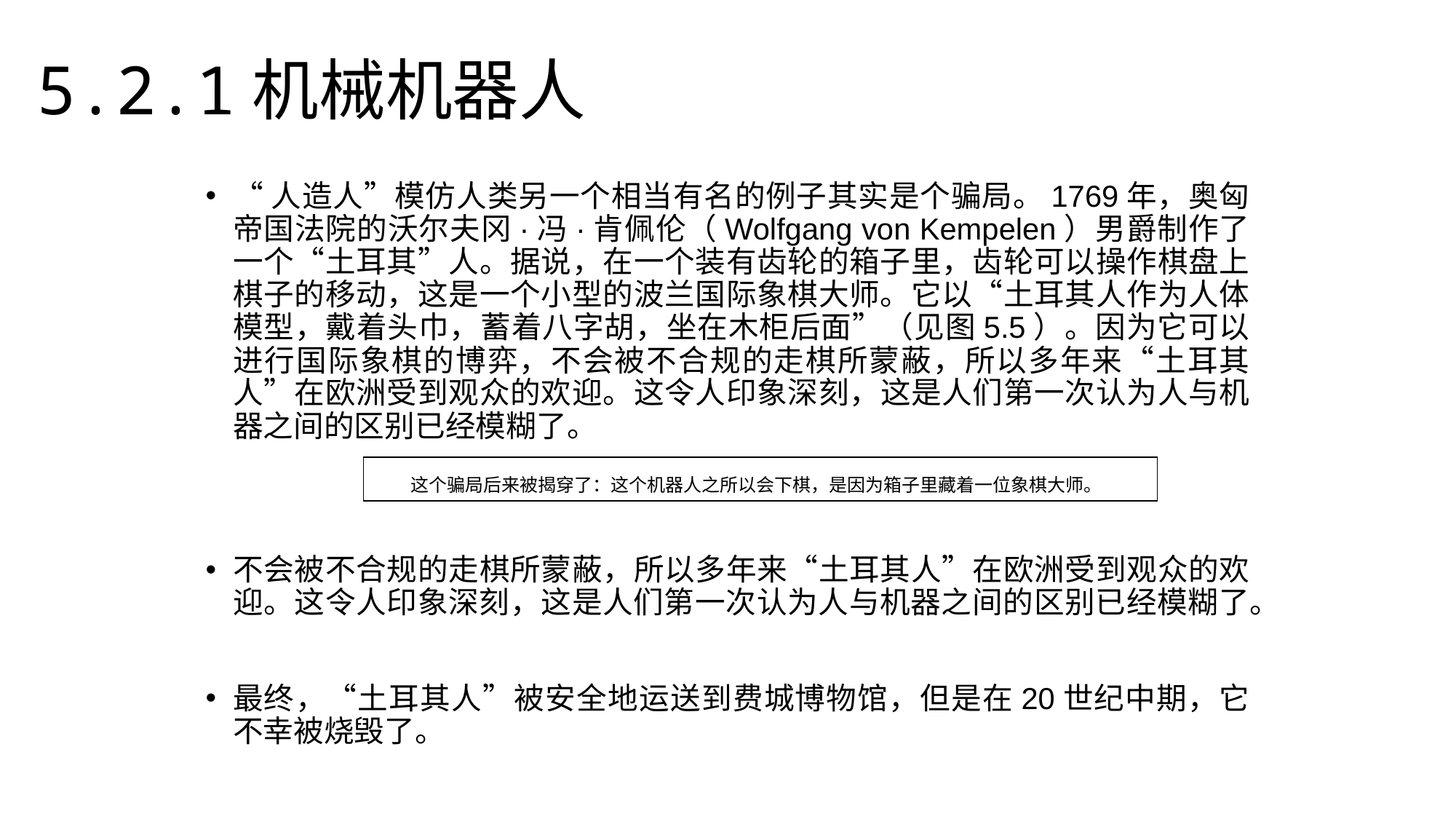

5.2.1机械机器人
“人造人”模仿人类另一个相当有名的例子其实是个骗局。1769年，奥匈帝国法院的沃尔夫冈·冯·肯佩伦（Wolfgang von Kempelen）男爵制作了一个“土耳其”人。据说，在一个装有齿轮的箱子里，齿轮可以操作棋盘上棋子的移动，这是一个小型的波兰国际象棋大师。它以“土耳其人作为人体模型，戴着头巾，蓄着八字胡，坐在木柜后面”（见图5.5）。因为它可以进行国际象棋的博弈，不会被不合规的走棋所蒙蔽，所以多年来“土耳其人”在欧洲受到观众的欢迎。这令人印象深刻，这是人们第一次认为人与机器之间的区别已经模糊了。

不会被不合规的走棋所蒙蔽，所以多年来“土耳其人”在欧洲受到观众的欢迎。这令人印象深刻，这是人们第一次认为人与机器之间的区别已经模糊了。

最终，“土耳其人”被安全地运送到费城博物馆，但是在20世纪中期，它不幸被烧毁了。
这个骗局后来被揭穿了：这个机器人之所以会下棋，是因为箱子里藏着一位象棋大师。